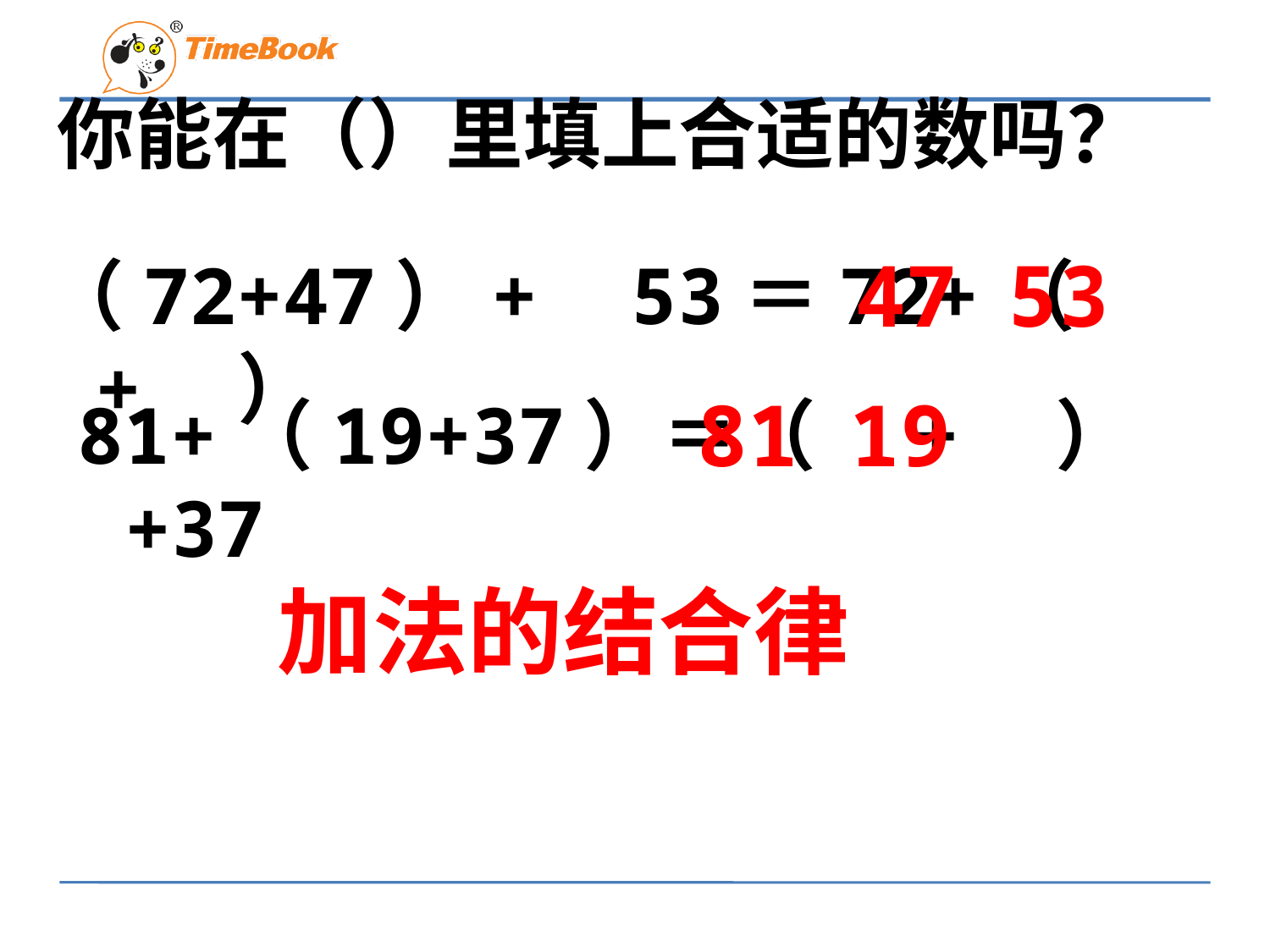

# 你能在（）里填上合适的数吗？
47 53
（72+47）+  53＝72+（　+　）

81 19
81+（19+37）＝（　+　）+37
加法的结合律